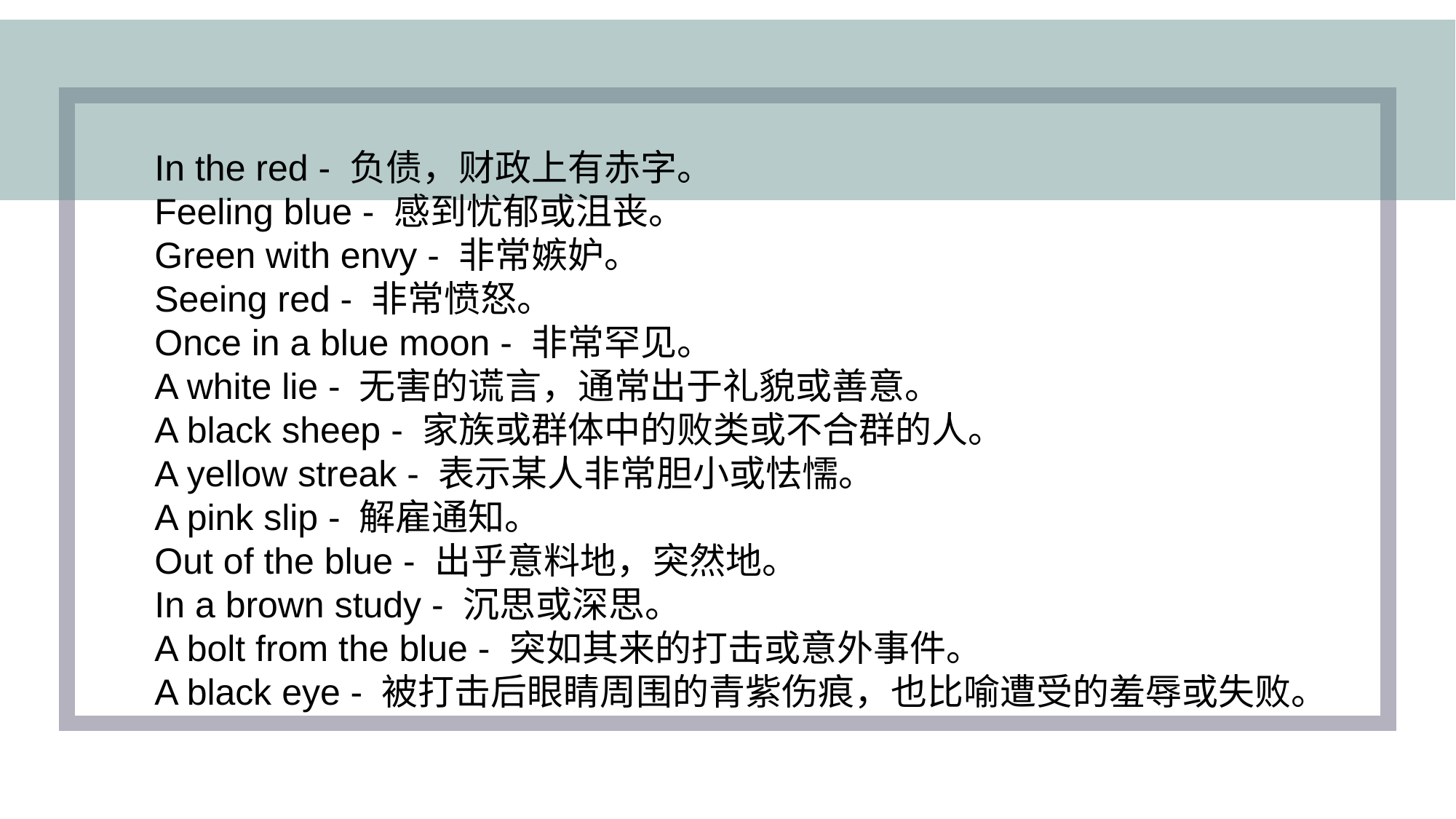

In the red - 负债，财政上有赤字。
Feeling blue - 感到忧郁或沮丧。
Green with envy - 非常嫉妒。
Seeing red - 非常愤怒。
Once in a blue moon - 非常罕见。
A white lie - 无害的谎言，通常出于礼貌或善意。
A black sheep - 家族或群体中的败类或不合群的人。
A yellow streak - 表示某人非常胆小或怯懦。
A pink slip - 解雇通知。
Out of the blue - 出乎意料地，突然地。
In a brown study - 沉思或深思。
A bolt from the blue - 突如其来的打击或意外事件。
A black eye - 被打击后眼睛周围的青紫伤痕，也比喻遭受的羞辱或失败。